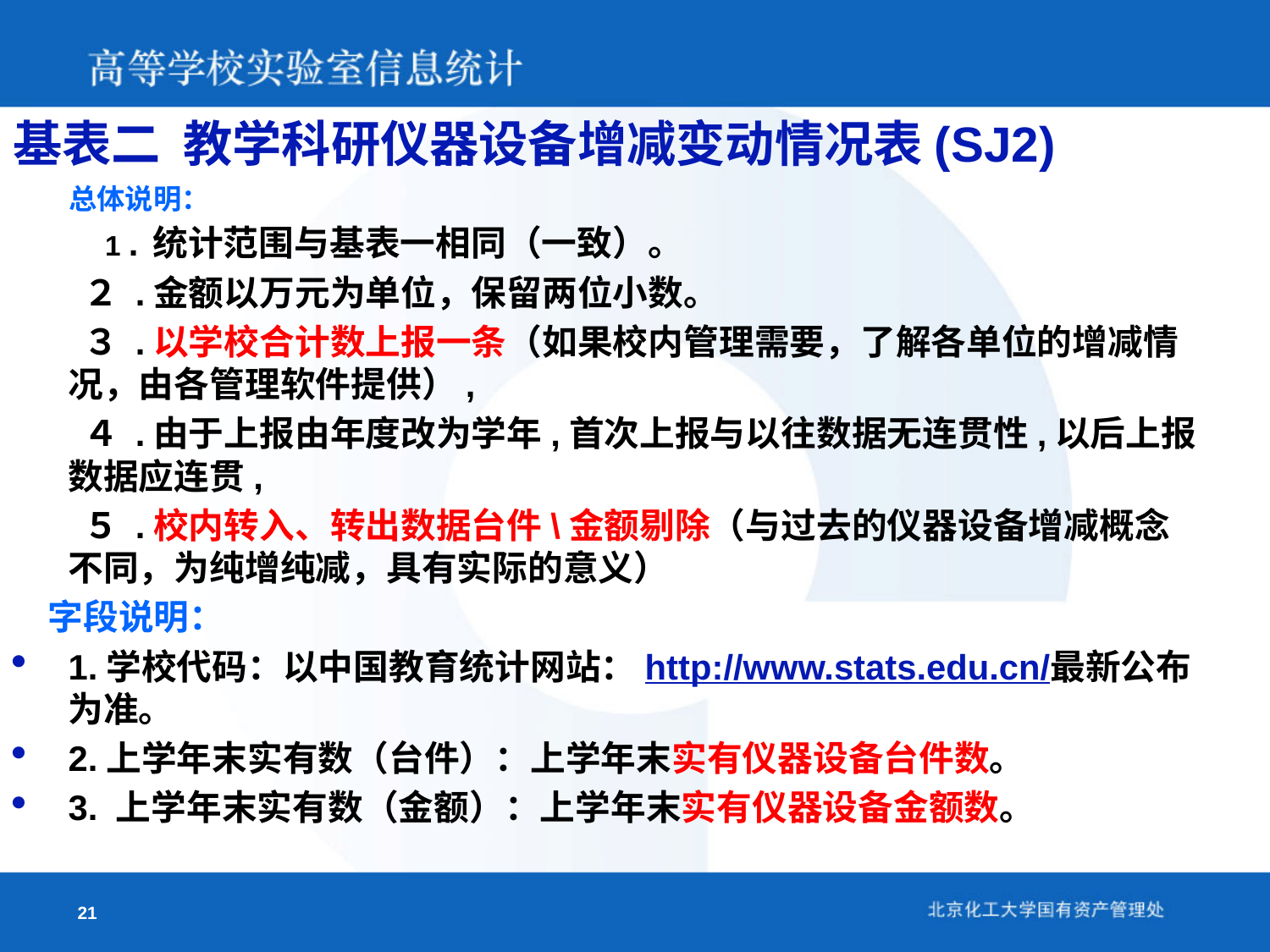

基表二  教学科研仪器设备增减变动情况表(SJ2)
　　总体说明：
       　 1 . 统计范围与基表一相同（一致）。
　　２ .金额以万元为单位，保留两位小数。
　　３ .以学校合计数上报一条（如果校内管理需要，了解各单位的增减情 况，由各管理软件提供）,
　　４ .由于上报由年度改为学年,首次上报与以往数据无连贯性,以后上报数据应连贯,
　　５ .校内转入、转出数据台件\金额剔除（与过去的仪器设备增减概念不同，为纯增纯减，具有实际的意义）
　字段说明：
1.学校代码：以中国教育统计网站：http://www.stats.edu.cn/最新公布为准。
2.上学年末实有数（台件）：上学年末实有仪器设备台件数。
3. 上学年末实有数（金额）：上学年末实有仪器设备金额数。